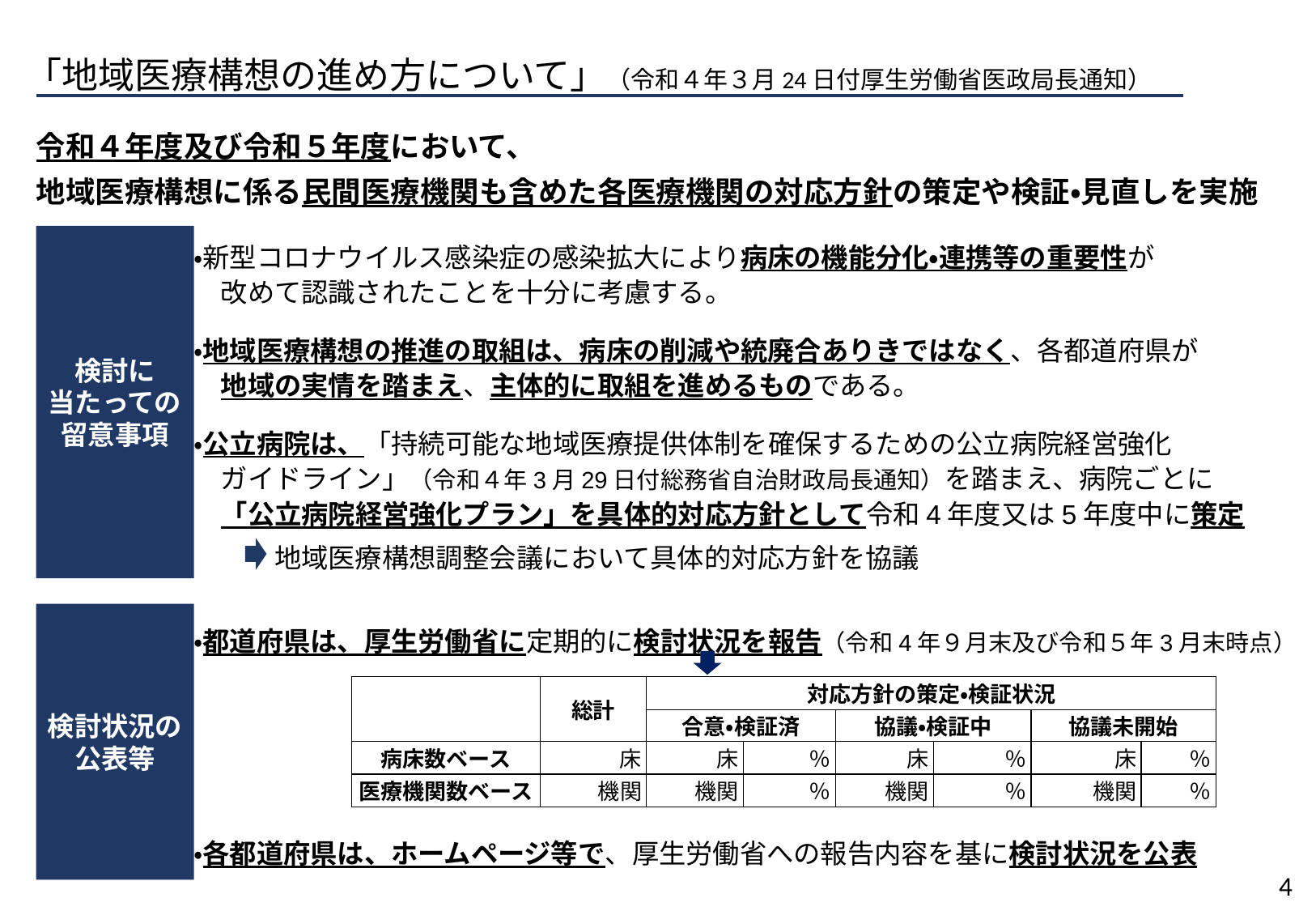

# 「地域医療構想の進め方について」（令和４年３月24日付厚生労働省医政局長通知）
令和４年度及び令和５年度において、
地域医療構想に係る民間医療機関も含めた各医療機関の対応方針の策定や検証・見直しを実施
検討に
当たっての
留意事項
・新型コロナウイルス感染症の感染拡大により病床の機能分化・連携等の重要性が
　改めて認識されたことを十分に考慮する。

・地域医療構想の推進の取組は、病床の削減や統廃合ありきではなく、各都道府県が
　地域の実情を踏まえ、主体的に取組を進めるものである。

・公立病院は、「持続可能な地域医療提供体制を確保するための公立病院経営強化
　ガイドライン」（令和４年3月29日付総務省自治財政局長通知）を踏まえ、病院ごとに
　「公立病院経営強化プラン」を具体的対応方針として令和4年度又は5年度中に策定

　　　地域医療構想調整会議において具体的対応方針を協議

検討状況の公表等
・都道府県は、厚生労働省に定期的に検討状況を報告（令和4年９月末及び令和５年3月末時点）

・各都道府県は、ホームページ等で、厚生労働省への報告内容を基に検討状況を公表

|  | 総計 | 対応方針の策定・検証状況 |  |  |  |  |  |
| --- | --- | --- | --- | --- | --- | --- | --- |
|  |  | 合意・検証済 |  | 協議・検証中 |  | 協議未開始 |  |
| 病床数ベース | 床 | 床 | ％ | 床 | ％ | 床 | ％ |
| 医療機関数ベース | 機関 | 機関 | ％ | 機関 | ％ | 機関 | ％ |
4